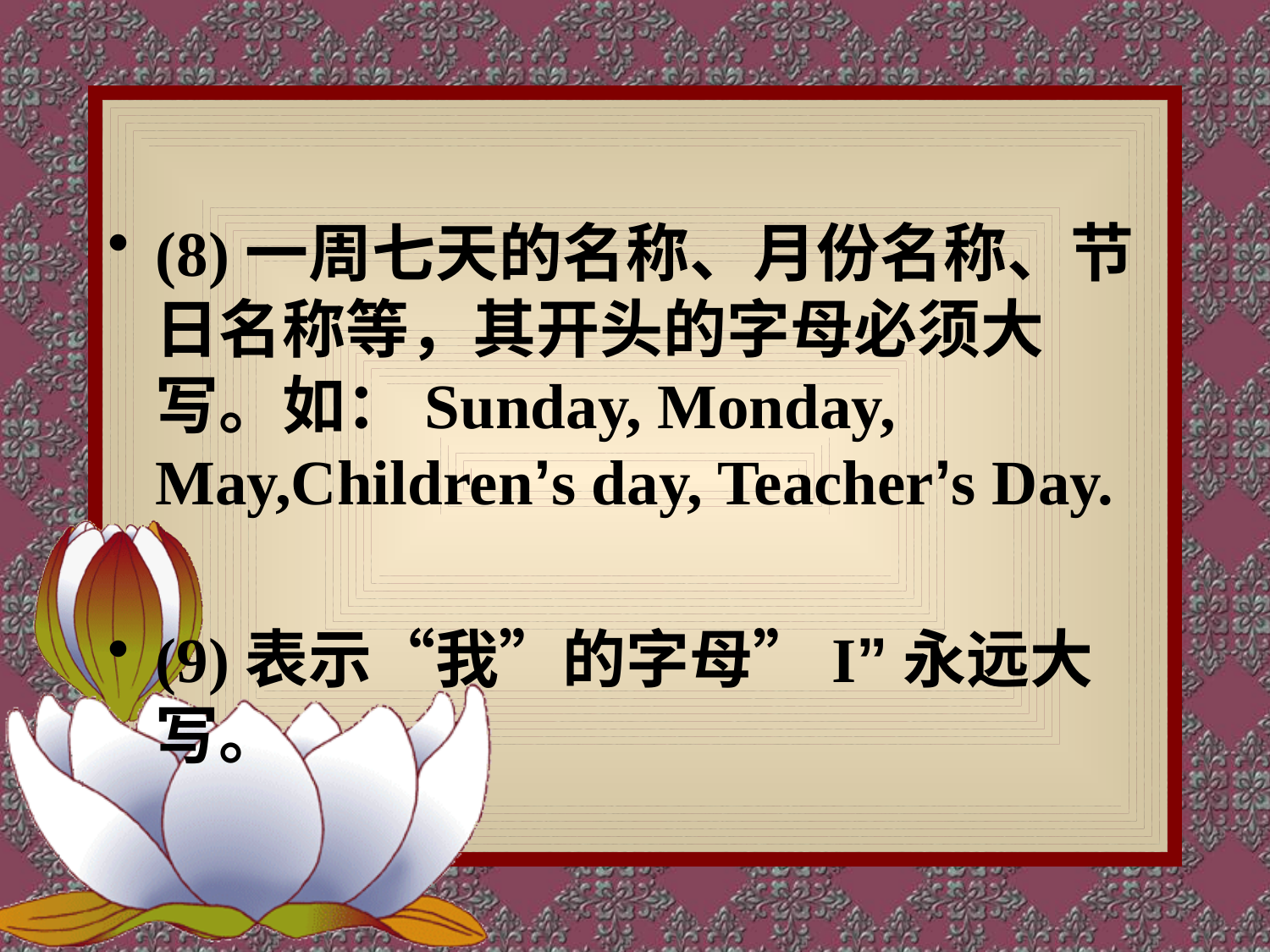

(8)一周七天的名称、月份名称、节日名称等，其开头的字母必须大写。如：Sunday, Monday, May,Children’s day, Teacher’s Day.

(9)表示“我”的字母”I”永远大写。